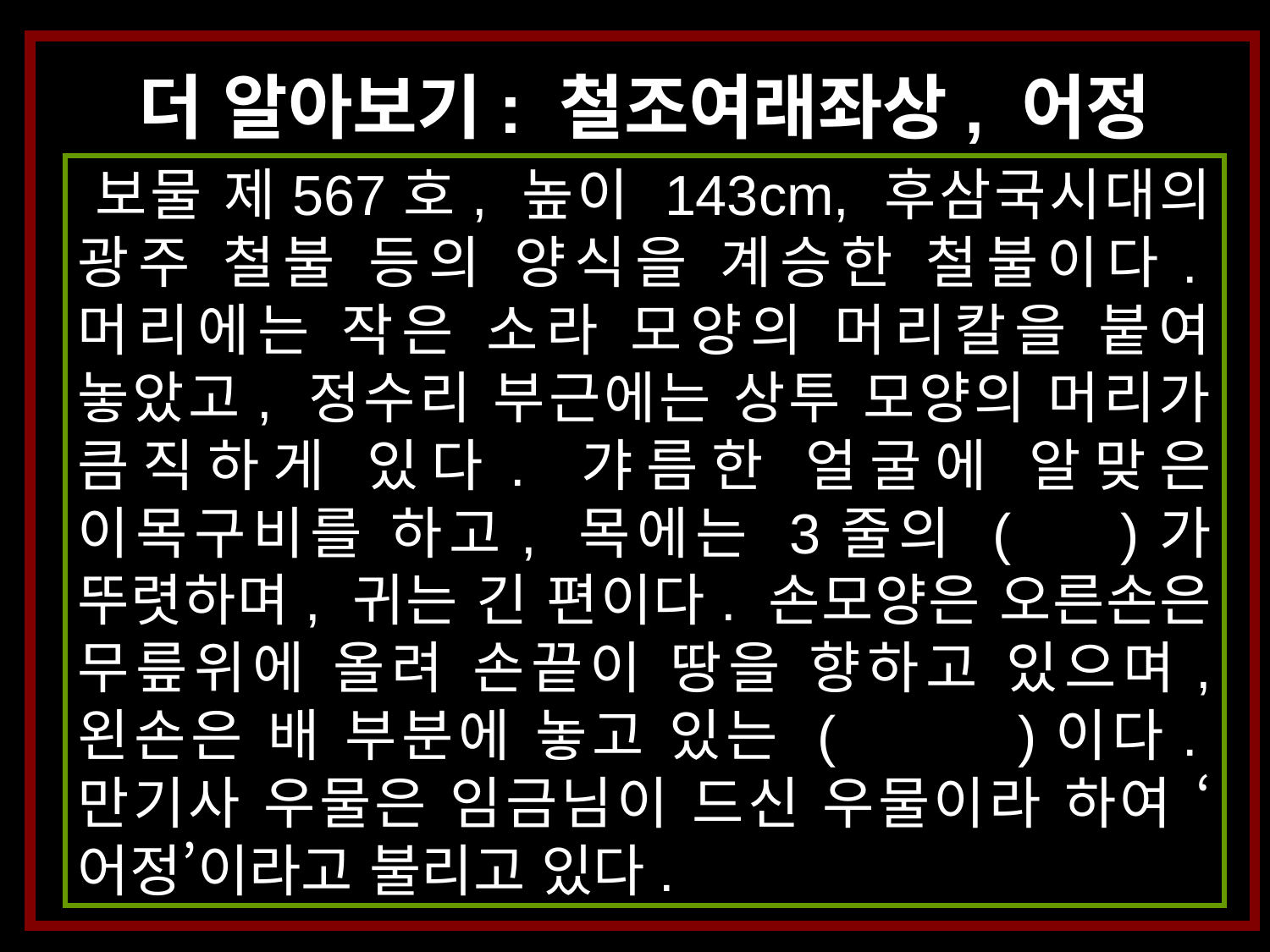

더 알아보기: 철조여래좌상, 어정
보물 제567호, 높이 143cm, 후삼국시대의 광주 철불 등의 양식을 계승한 철불이다.머리에는 작은 소라 모양의 머리칼을 붙여 놓았고, 정수리 부근에는 상투 모양의 머리가 큼직하게 있다. 갸름한 얼굴에 알맞은 이목구비를 하고, 목에는 3줄의 (     )가 뚜렷하며, 귀는 긴 편이다. 손모양은 오른손은 무릎위에 올려 손끝이 땅을 향하고 있으며, 왼손은 배 부분에 놓고 있는 (         )이다.만기사 우물은 임금님이 드신 우물이라 하여 ‘어정’이라고 불리고 있다.